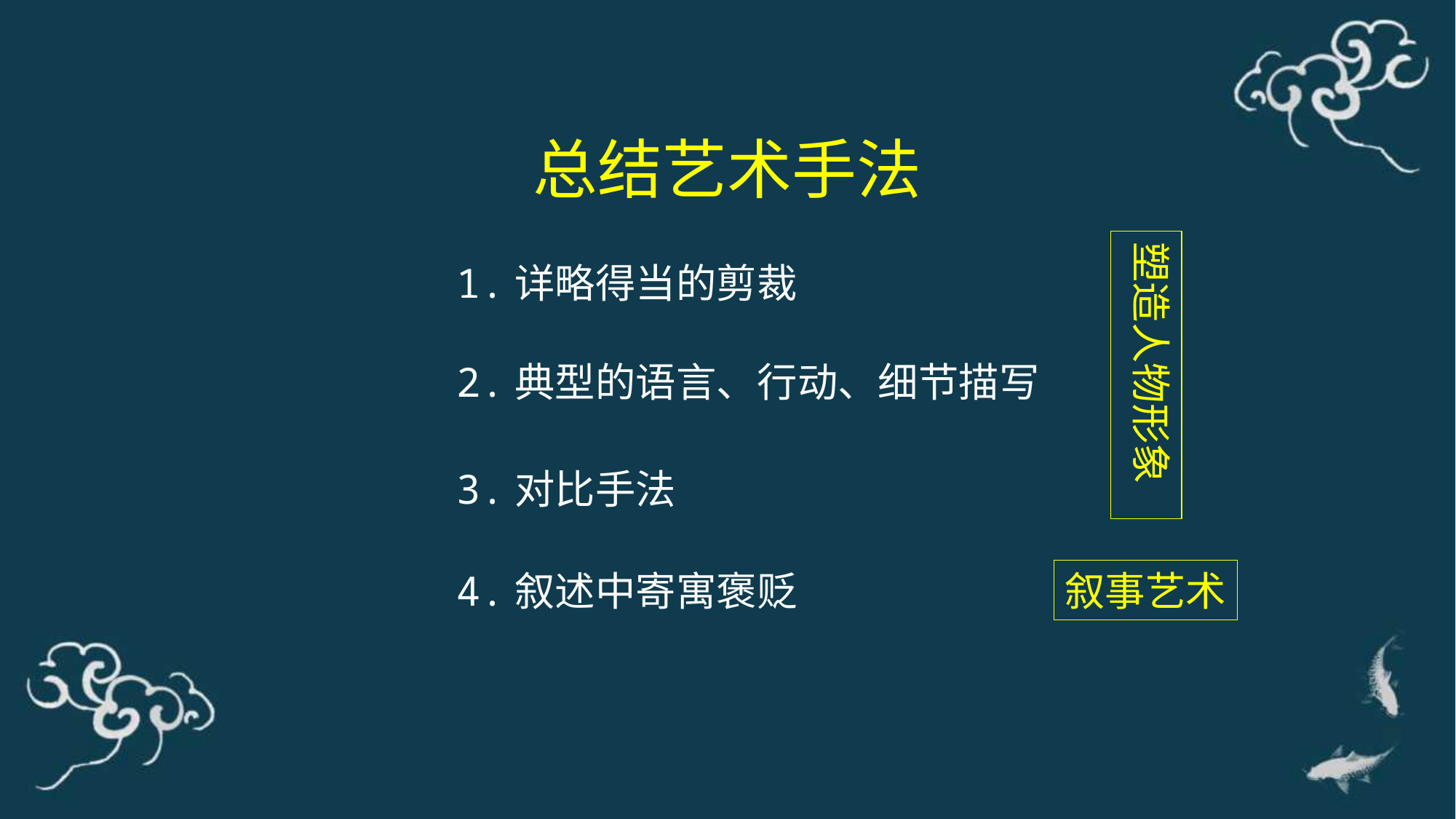

总结艺术手法
塑造人物形象
1.详略得当的剪裁
2.典型的语言、行动、细节描写
3.对比手法
4.叙述中寄寓褒贬
叙事艺术